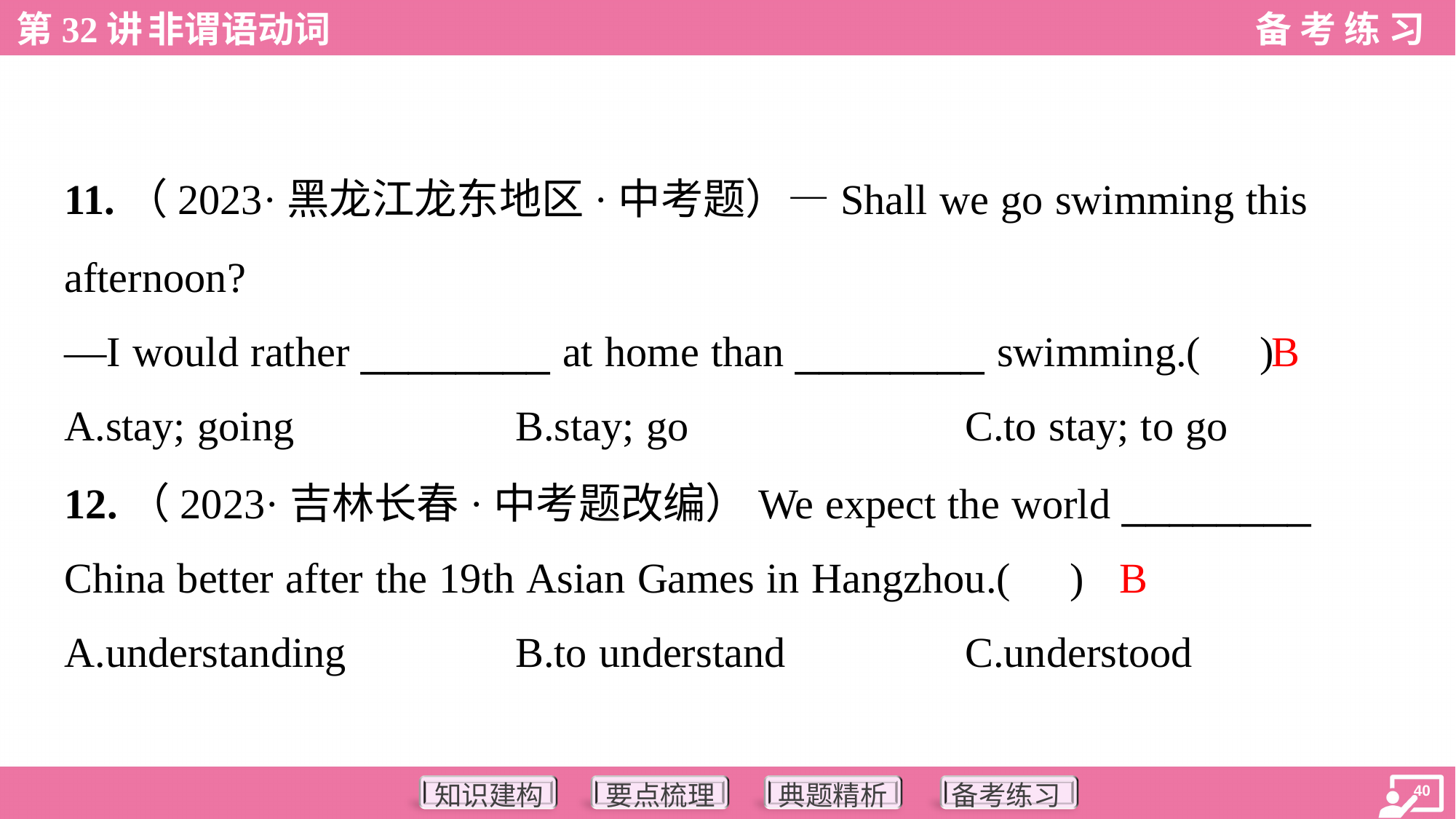

11.（2023·黑龙江龙东地区·中考题）—Shall we go swimming this
afternoon?
—I would rather ________ at home than ________ swimming.(     )
B
A.stay; going	B.stay; go	C.to stay; to go
12.（2023·吉林长春·中考题改编）We expect the world ________
China better after the 19th Asian Games in Hangzhou.(     )
B
A.understanding	B.to understand	C.understood